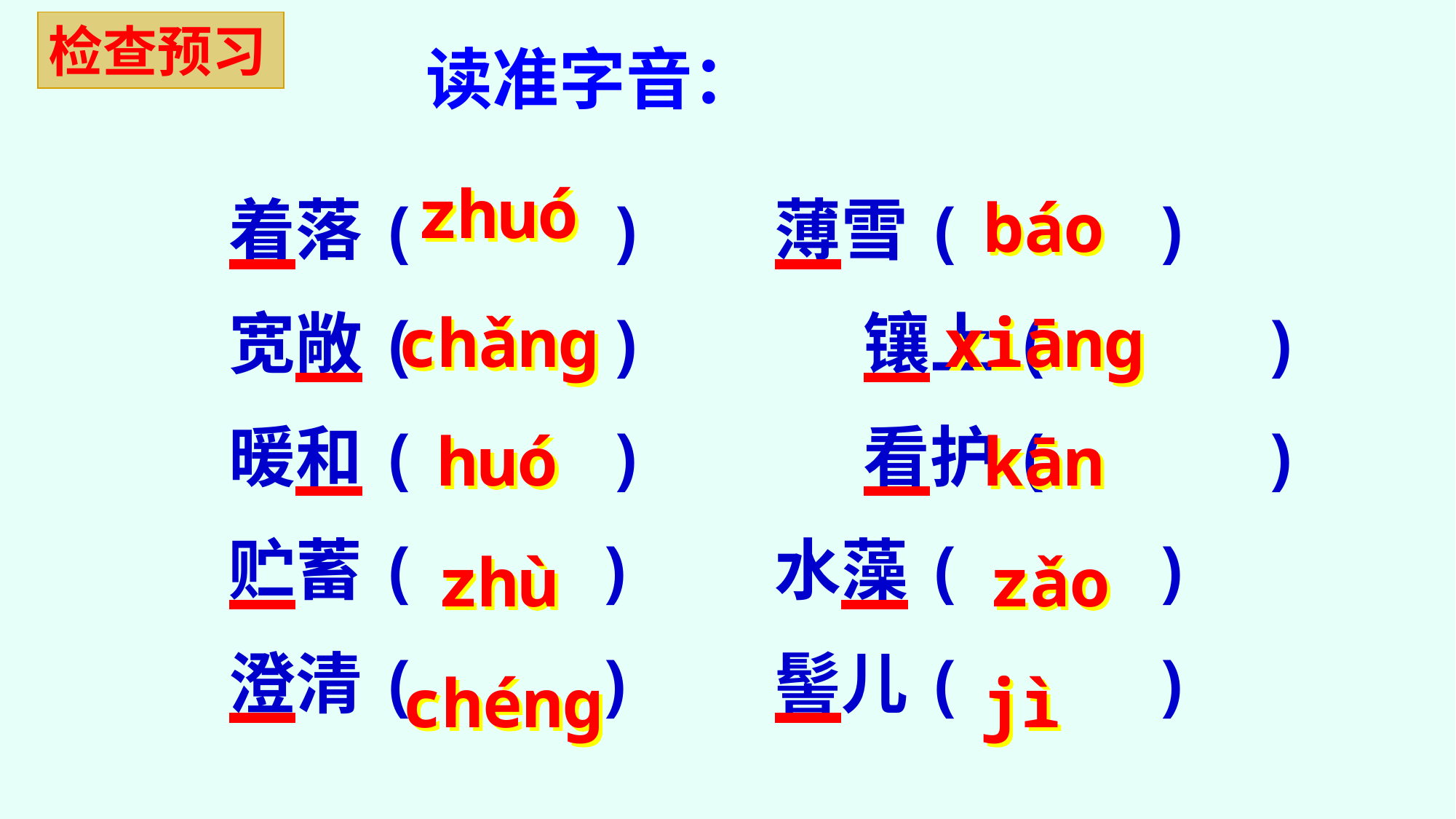

检查预习
读准字音：
zhuó
báo
着落(	    )  	薄雪(	    )
宽敞(	    )     镶上(	    )
暖和(	    )     看护(	    )
贮蓄(		 )  	水藻(	    )
澄清(  	 )  	髻儿(	    )
chǎng
xiāng
huó
kān
zhù
zǎo
chéng
jì